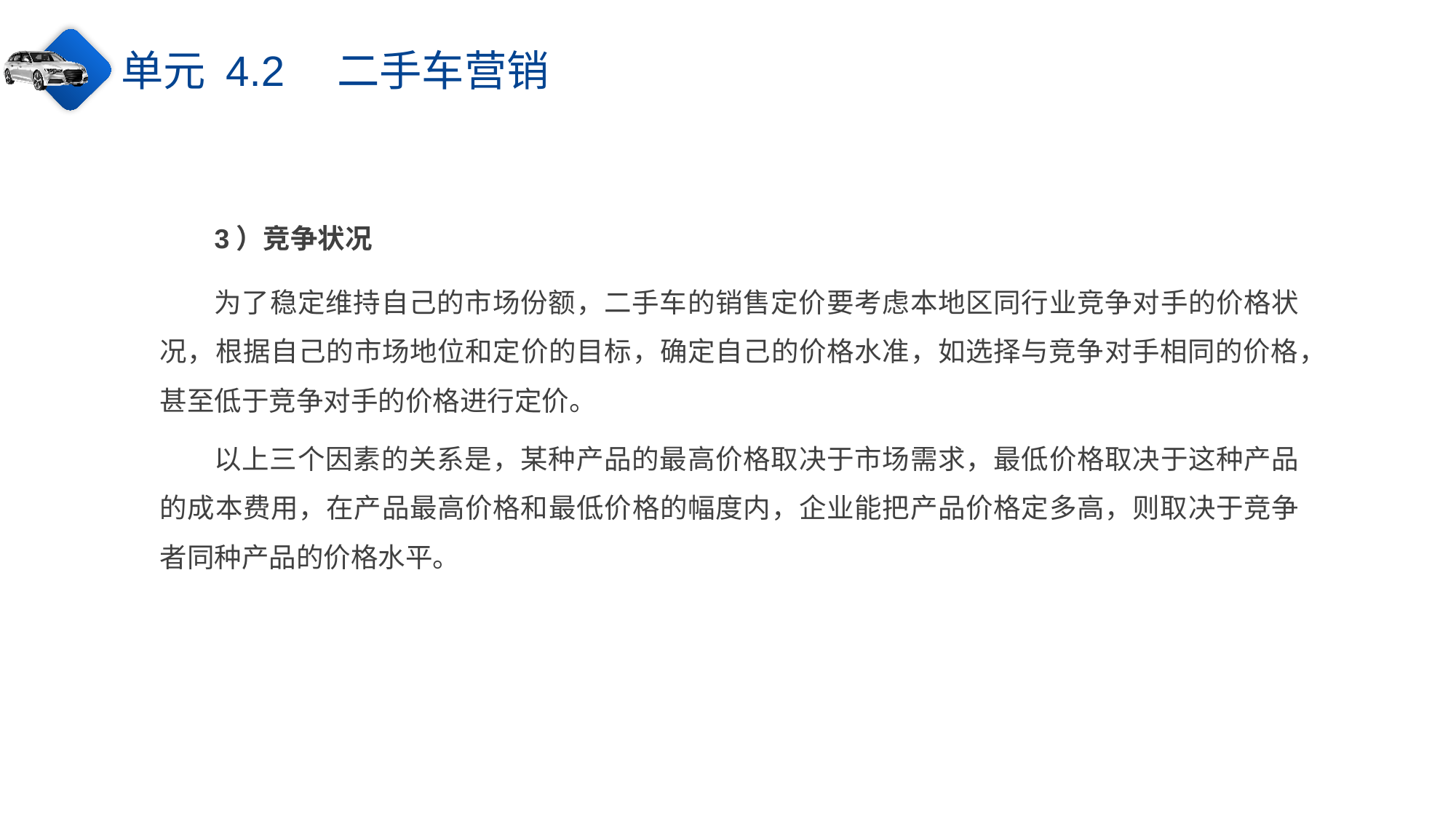

单元 4.2　二手车营销
3）竞争状况
为了稳定维持自己的市场份额，二手车的销售定价要考虑本地区同行业竞争对手的价格状况，根据自己的市场地位和定价的目标，确定自己的价格水准，如选择与竞争对手相同的价格，甚至低于竞争对手的价格进行定价。
以上三个因素的关系是，某种产品的最高价格取决于市场需求，最低价格取决于这种产品的成本费用，在产品最高价格和最低价格的幅度内，企业能把产品价格定多高，则取决于竞争者同种产品的价格水平。